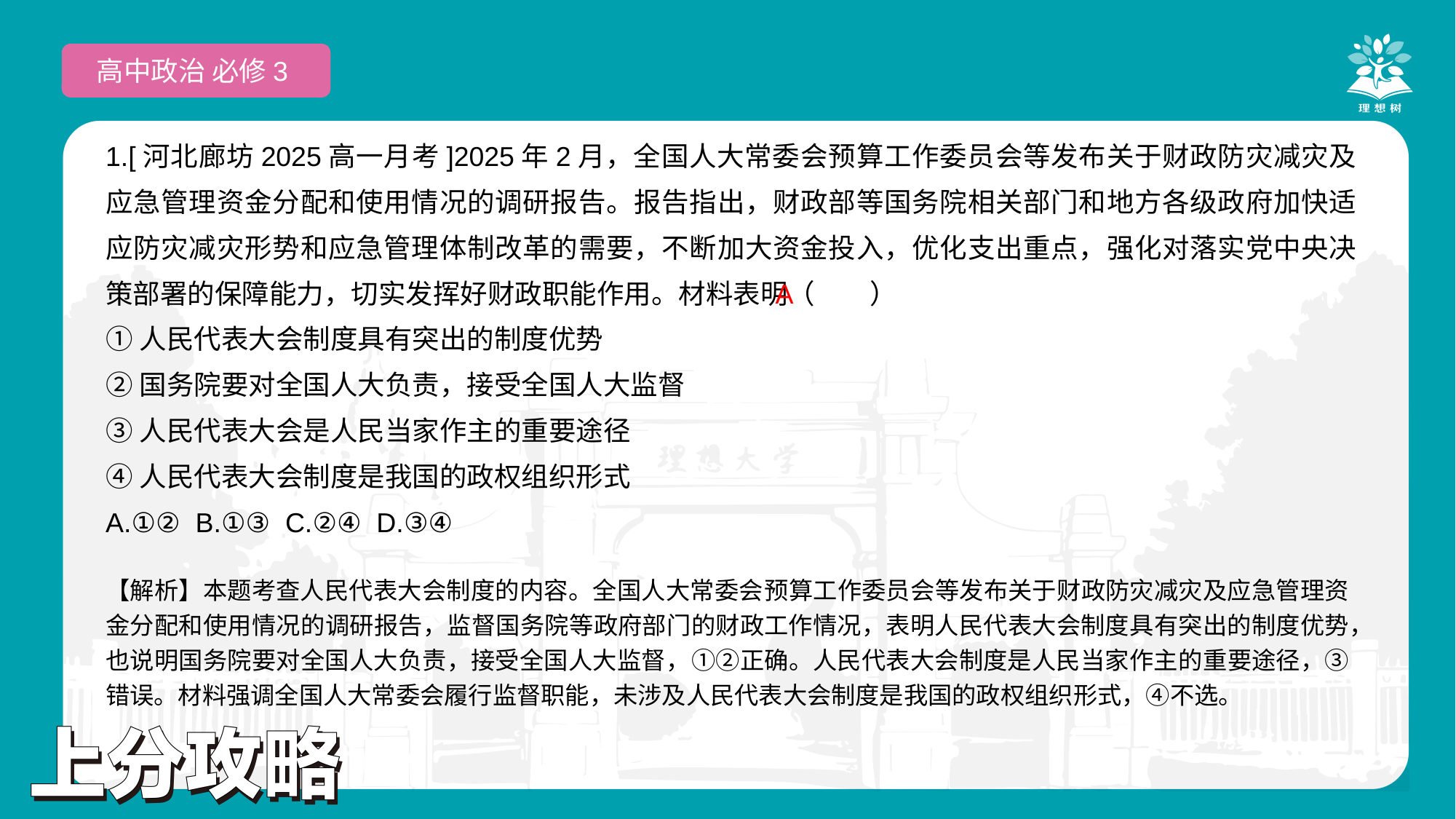

高中政治 必修3
1.[河北廊坊2025高一月考]2025年2月，全国人大常委会预算工作委员会等发布关于财政防灾减灾及应急管理资金分配和使用情况的调研报告。报告指出，财政部等国务院相关部门和地方各级政府加快适应防灾减灾形势和应急管理体制改革的需要，不断加大资金投入，优化支出重点，强化对落实党中央决策部署的保障能力，切实发挥好财政职能作用。材料表明（　　）
①人民代表大会制度具有突出的制度优势
②国务院要对全国人大负责，接受全国人大监督
③人民代表大会是人民当家作主的重要途径
④人民代表大会制度是我国的政权组织形式
A.①②  B.①③  C.②④  D.③④
 A
【解析】本题考查人民代表大会制度的内容。全国人大常委会预算工作委员会等发布关于财政防灾减灾及应急管理资金分配和使用情况的调研报告，监督国务院等政府部门的财政工作情况，表明人民代表大会制度具有突出的制度优势，也说明国务院要对全国人大负责，接受全国人大监督，①②正确。人民代表大会制度是人民当家作主的重要途径，③错误。材料强调全国人大常委会履行监督职能，未涉及人民代表大会制度是我国的政权组织形式，④不选。